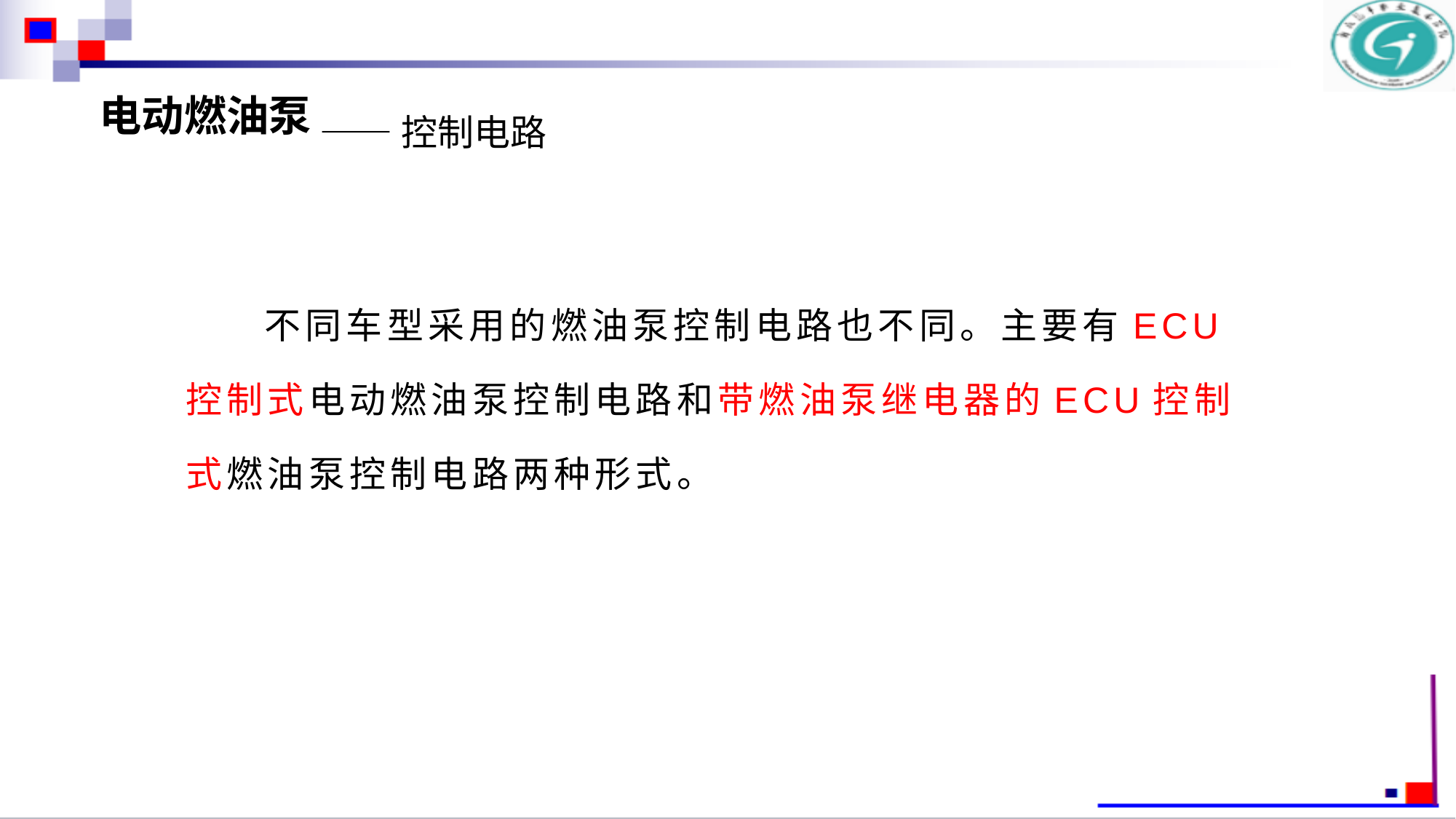

电动燃油泵
——控制电路
   不同车型采用的燃油泵控制电路也不同。主要有ECU控制式电动燃油泵控制电路和带燃油泵继电器的ECU控制式燃油泵控制电路两种形式。